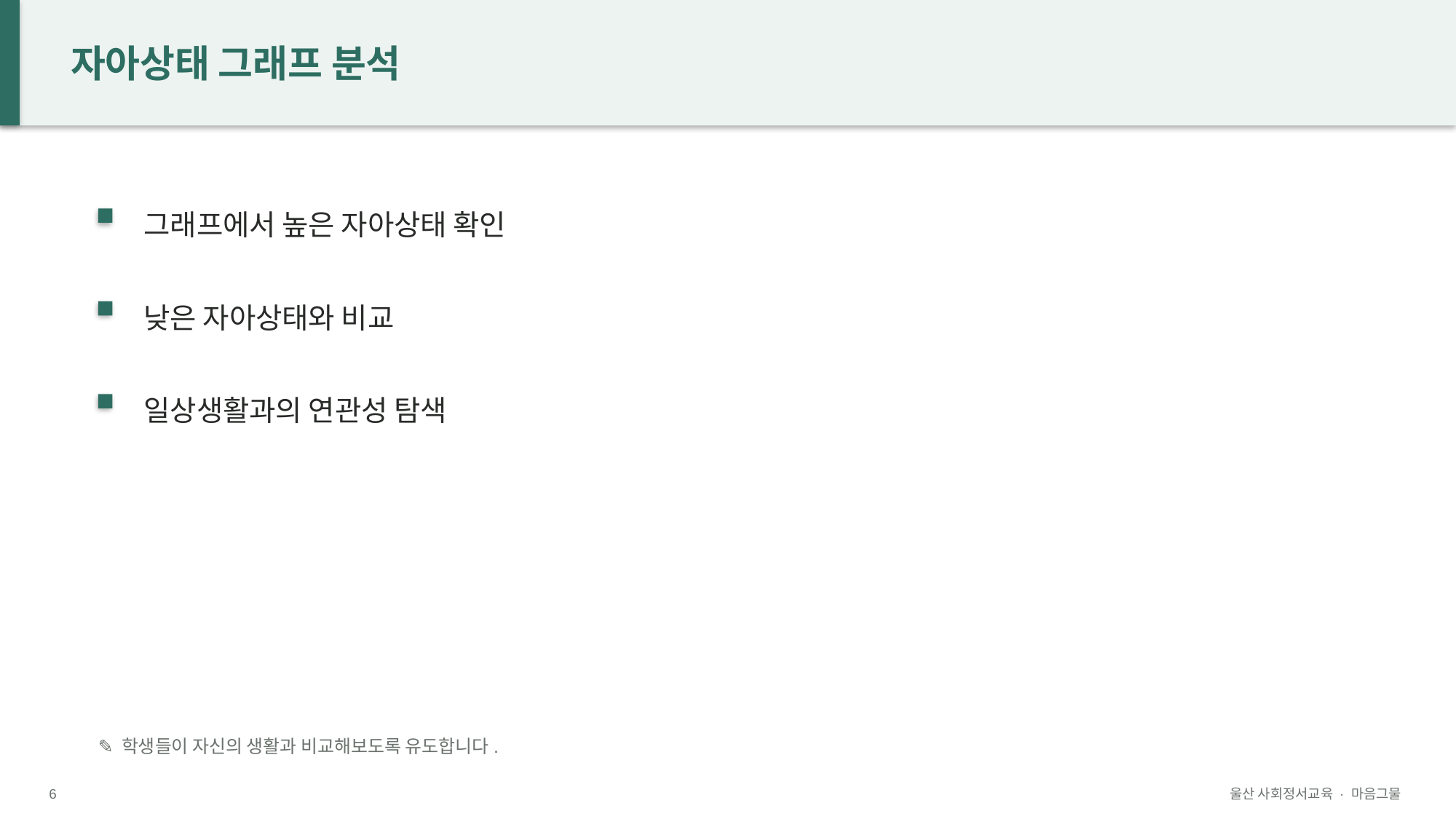

자아상태 그래프 분석
그래프에서 높은 자아상태 확인

낮은 자아상태와 비교

일상생활과의 연관성 탐색

✎ 학생들이 자신의 생활과 비교해보도록 유도합니다.
6
울산 사회정서교육 · 마음그물